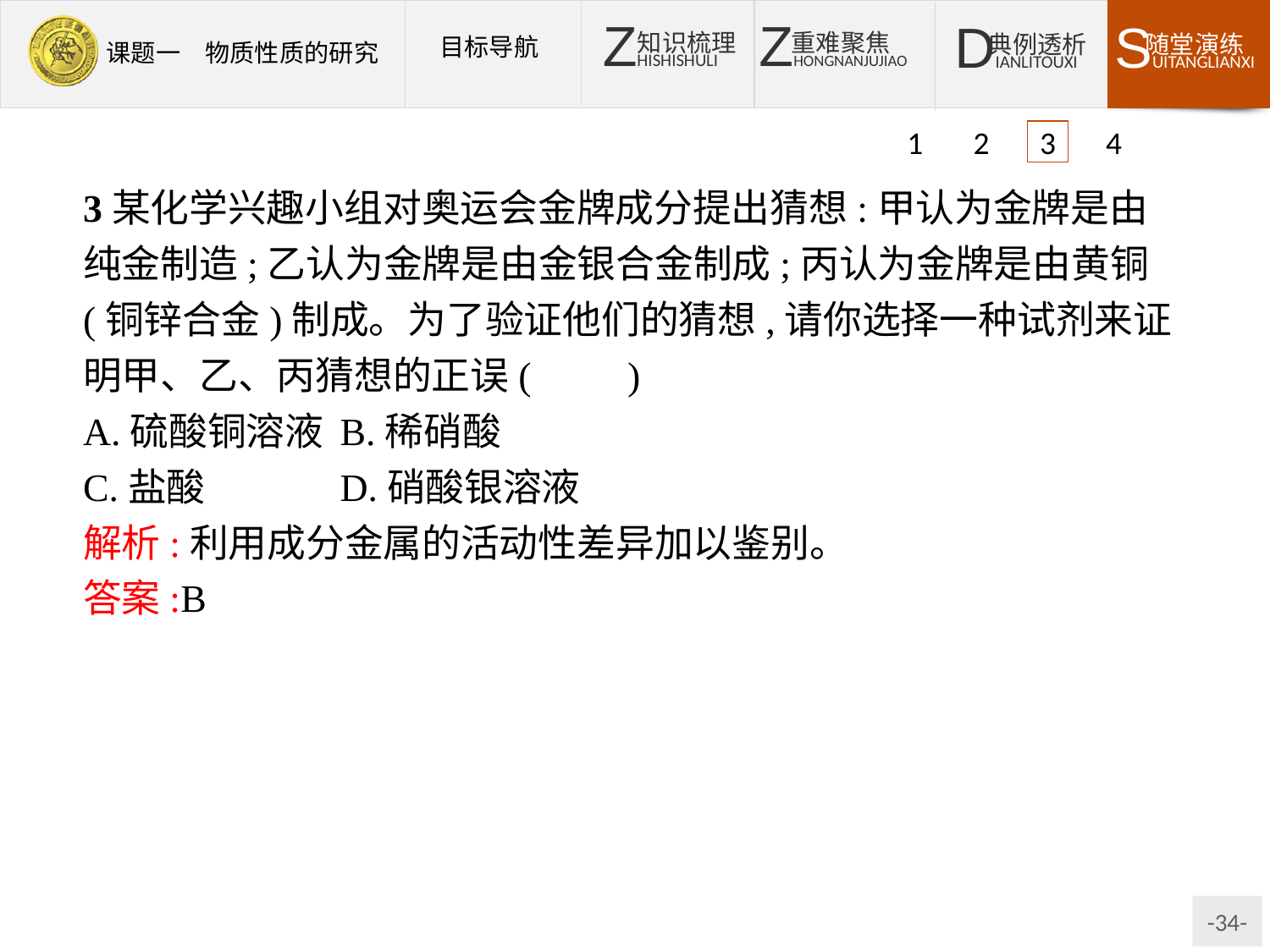

1       2       3       4

3某化学兴趣小组对奥运会金牌成分提出猜想:甲认为金牌是由纯金制造;乙认为金牌是由金银合金制成;丙认为金牌是由黄铜(铜锌合金)制成。为了验证他们的猜想,请你选择一种试剂来证明甲、乙、丙猜想的正误(　　)
A.硫酸铜溶液	B.稀硝酸
C.盐酸		D.硝酸银溶液
解析:利用成分金属的活动性差异加以鉴别。
答案:B